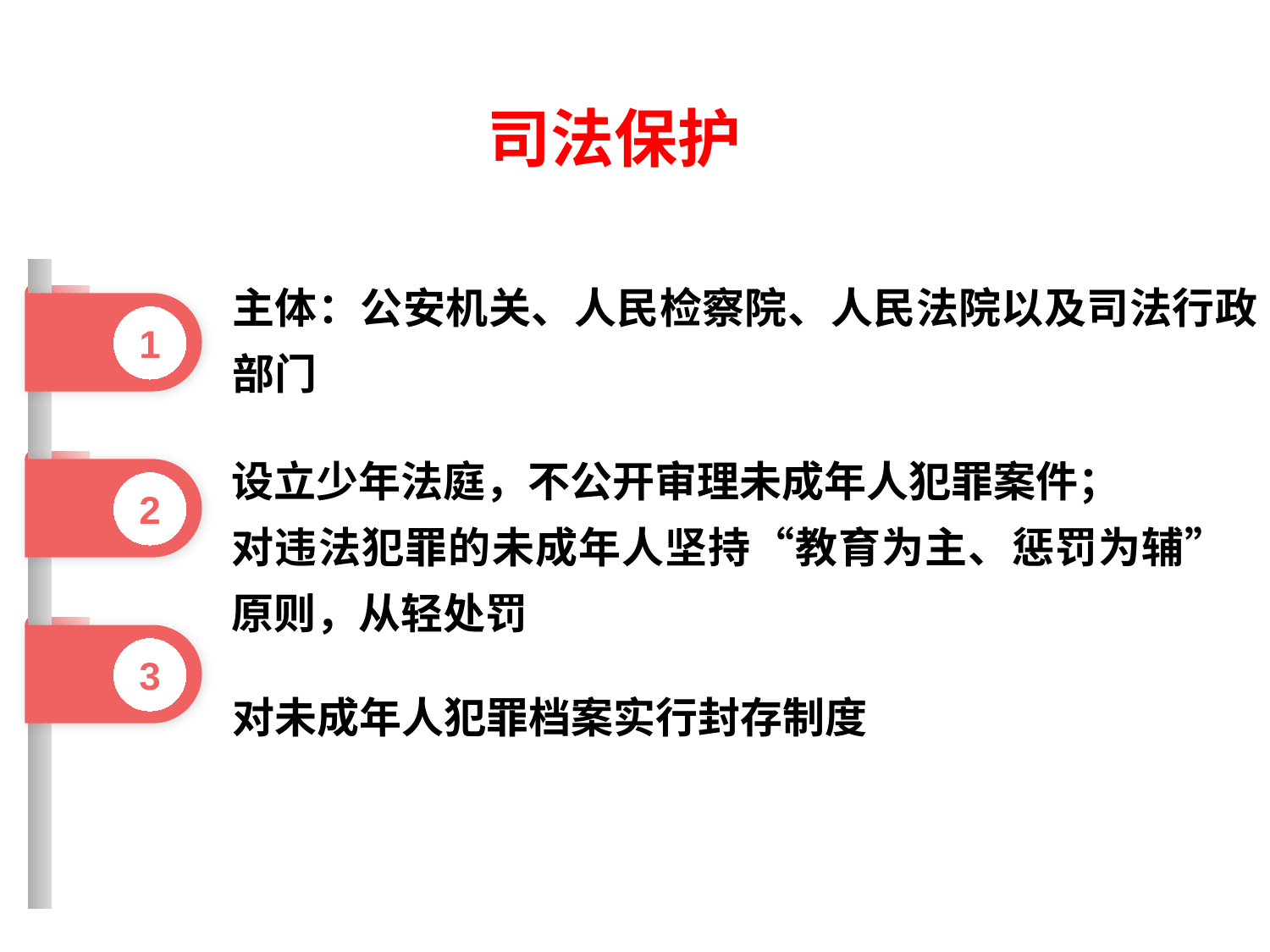

司法保护

主体：公安机关、人民检察院、人民法院以及司法行政部门

1

2
设立少年法庭，不公开审理未成年人犯罪案件；
对违法犯罪的未成年人坚持“教育为主、惩罚为辅”原则，从轻处罚

3
对未成年人犯罪档案实行封存制度